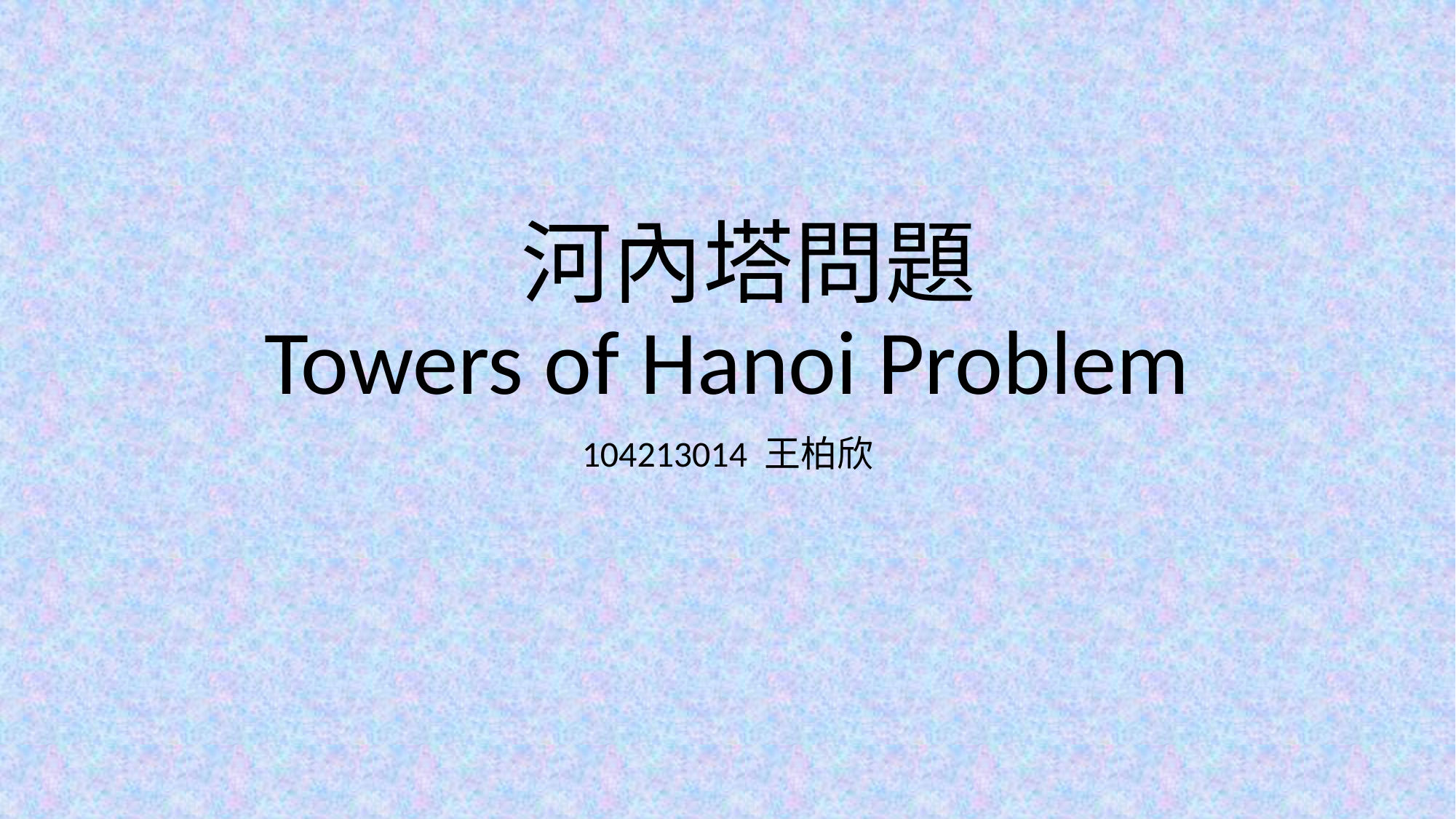

# 河內塔問題 Towers of Hanoi Problem
104213014 王柏欣